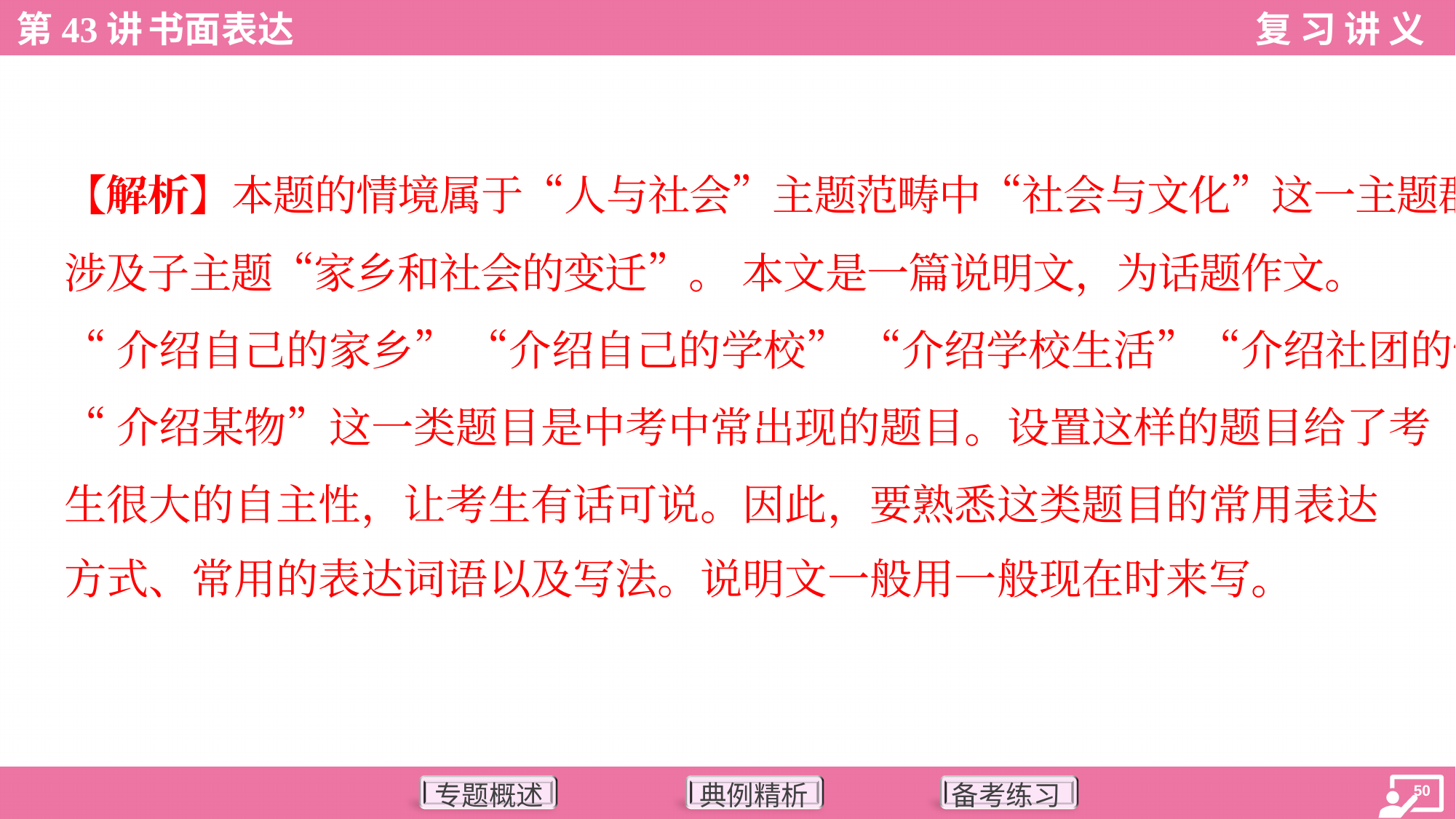

【解析】本题的情境属于“人与社会”主题范畴中“社会与文化”这一主题群，
涉及子主题“家乡和社会的变迁”。 本文是一篇说明文，为话题作文。
“介绍自己的家乡” “介绍自己的学校” “介绍学校生活”“介绍社团的情况”
“介绍某物”这一类题目是中考中常出现的题目。设置这样的题目给了考
生很大的自主性，让考生有话可说。因此，要熟悉这类题目的常用表达
方式、常用的表达词语以及写法。说明文一般用一般现在时来写。